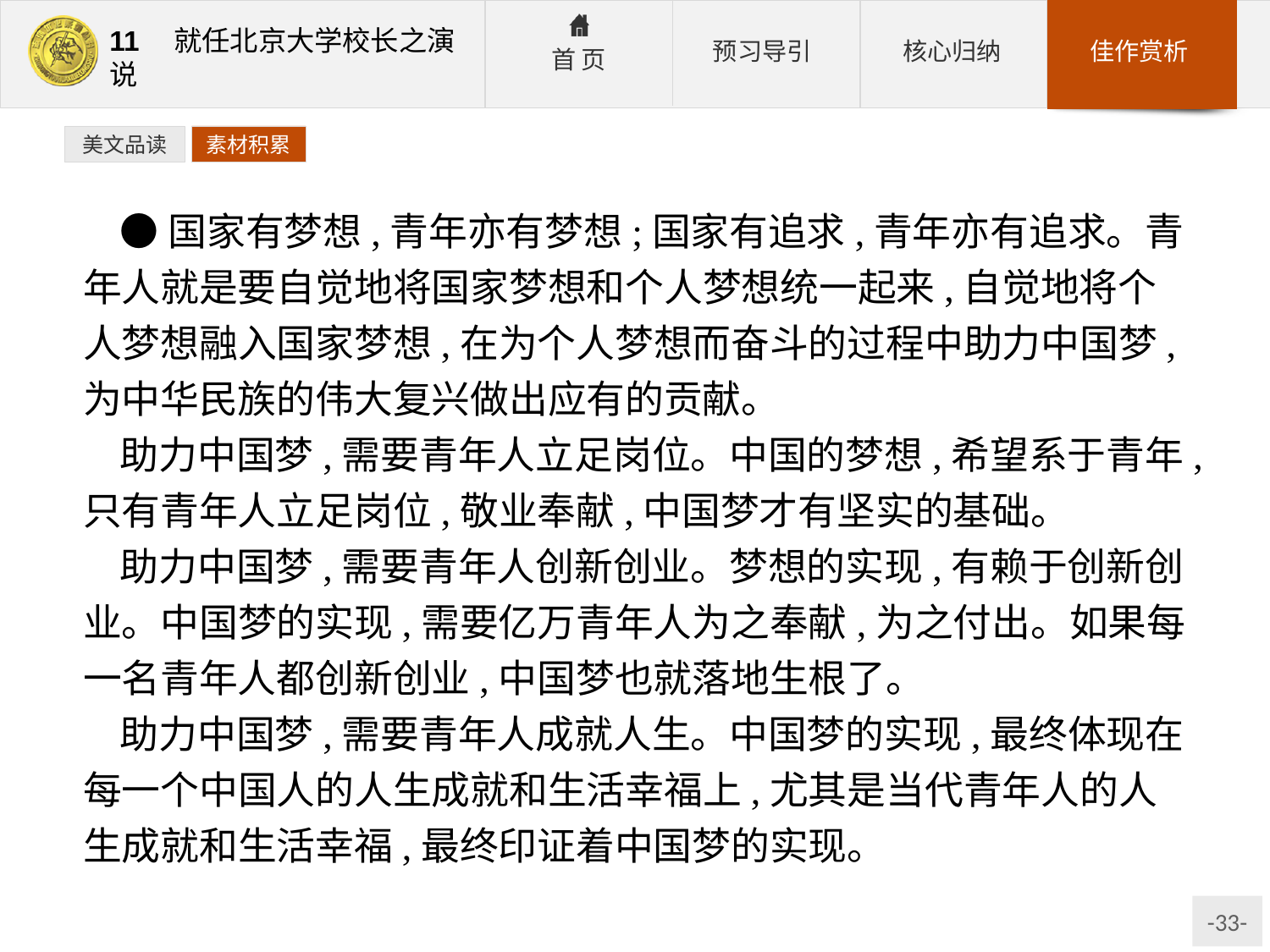

美文品读
素材积累
●国家有梦想,青年亦有梦想;国家有追求,青年亦有追求。青年人就是要自觉地将国家梦想和个人梦想统一起来,自觉地将个人梦想融入国家梦想,在为个人梦想而奋斗的过程中助力中国梦,为中华民族的伟大复兴做出应有的贡献。
助力中国梦,需要青年人立足岗位。中国的梦想,希望系于青年,只有青年人立足岗位,敬业奉献,中国梦才有坚实的基础。
助力中国梦,需要青年人创新创业。梦想的实现,有赖于创新创业。中国梦的实现,需要亿万青年人为之奉献,为之付出。如果每一名青年人都创新创业,中国梦也就落地生根了。
助力中国梦,需要青年人成就人生。中国梦的实现,最终体现在每一个中国人的人生成就和生活幸福上,尤其是当代青年人的人生成就和生活幸福,最终印证着中国梦的实现。